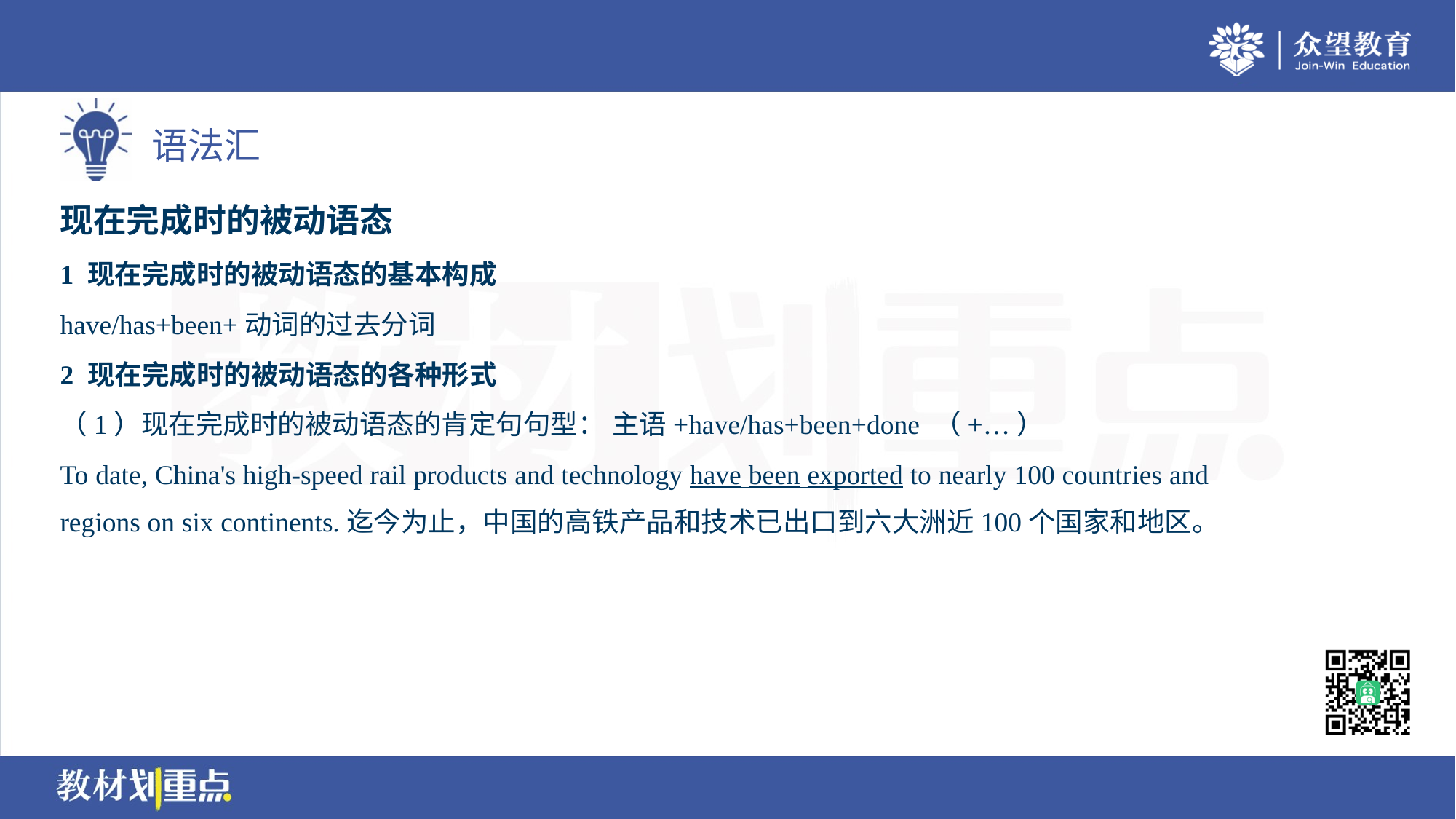

现在完成时的被动语态
1 现在完成时的被动语态的基本构成
have/has+been+动词的过去分词
2 现在完成时的被动语态的各种形式
（1）现在完成时的被动语态的肯定句句型： 主语+have/has+been+done （+…）
To date, China's high-speed rail products and technology have been exported to nearly 100 countries and
regions on six continents.迄今为止，中国的高铁产品和技术已出口到六大洲近100个国家和地区。